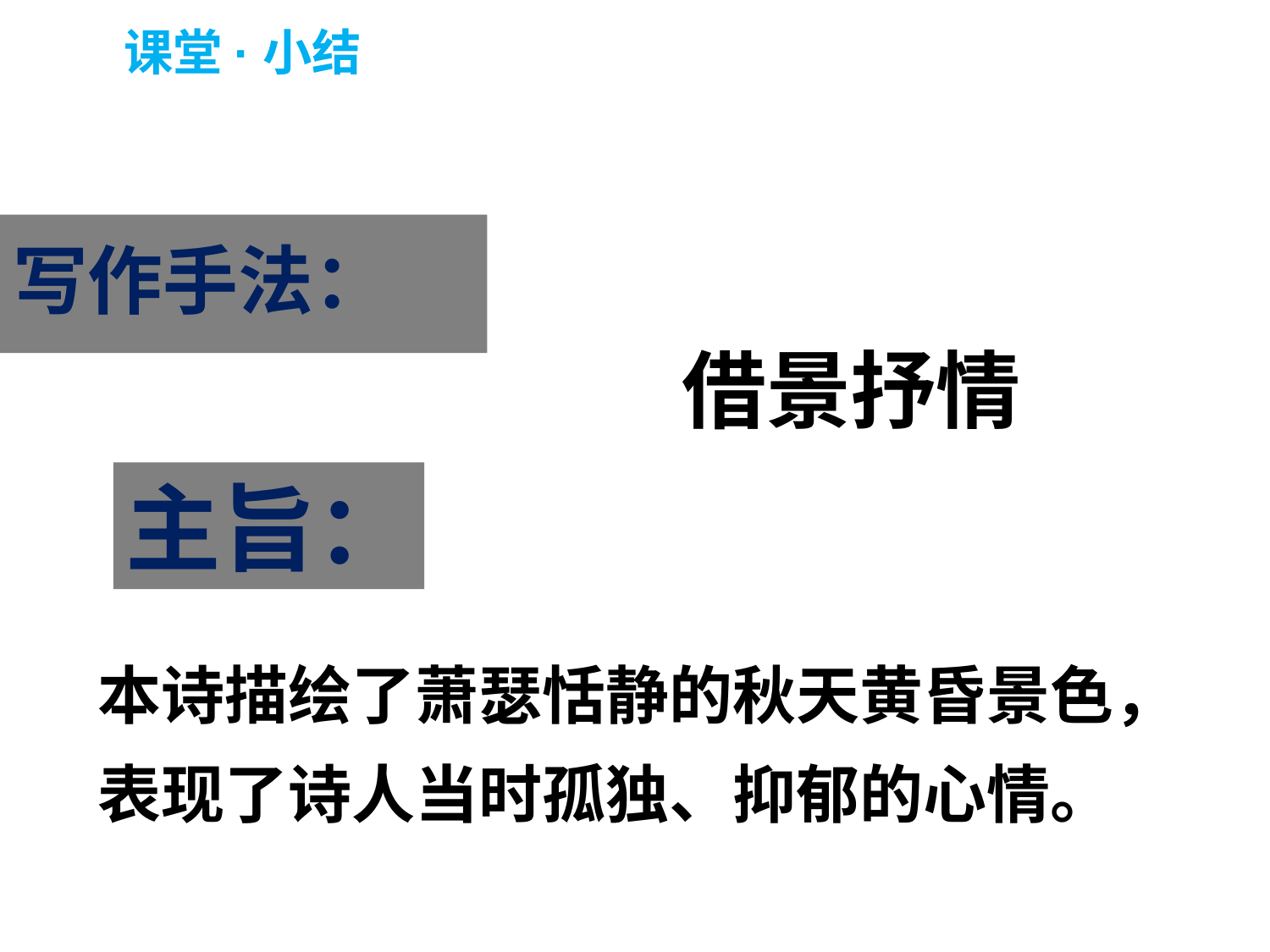

课堂·小结
写作手法：
借景抒情
主旨：
本诗描绘了萧瑟恬静的秋天黄昏景色，
表现了诗人当时孤独、抑郁的心情。